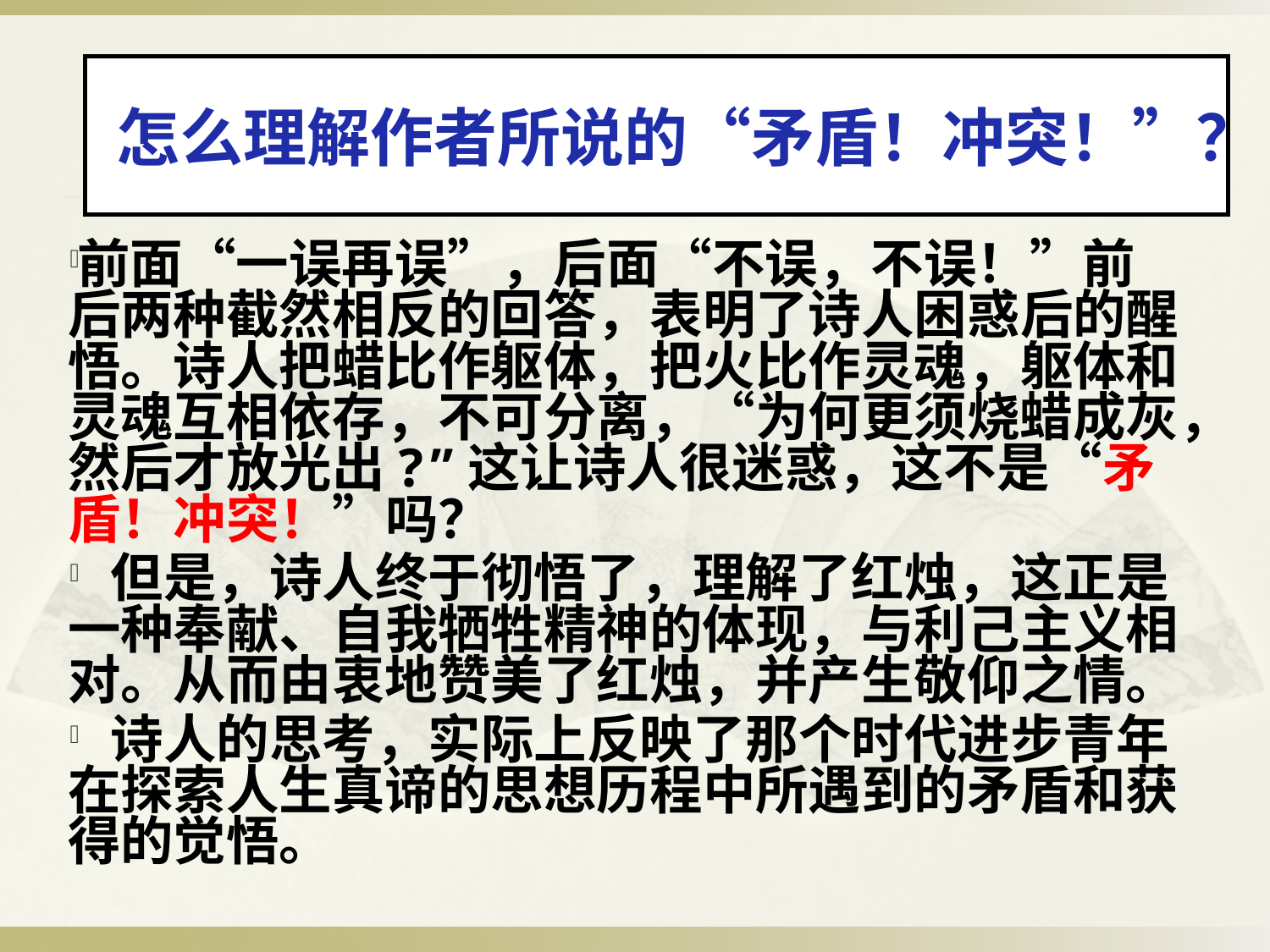

怎么理解作者所说的“矛盾！冲突！”？
前面“一误再误”，后面“不误，不误！”前后两种截然相反的回答，表明了诗人困惑后的醒悟。诗人把蜡比作躯体，把火比作灵魂，躯体和灵魂互相依存，不可分离，“为何更须烧蜡成灰，然后才放光出?”这让诗人很迷惑，这不是“矛盾！冲突！”吗？
  但是，诗人终于彻悟了，理解了红烛，这正是一种奉献、自我牺牲精神的体现，与利己主义相对。从而由衷地赞美了红烛，并产生敬仰之情。
  诗人的思考，实际上反映了那个时代进步青年在探索人生真谛的思想历程中所遇到的矛盾和获得的觉悟。